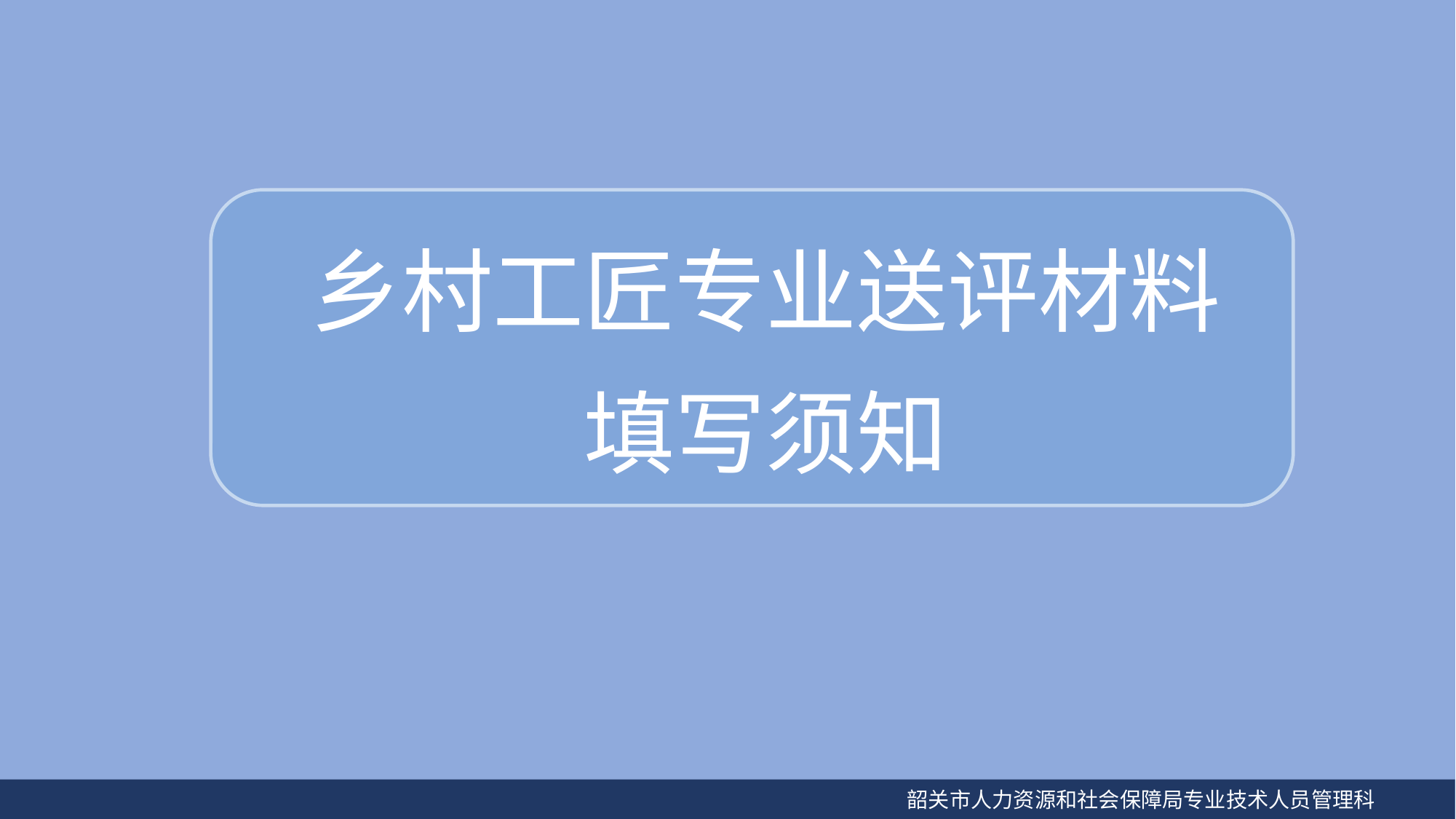

# 乡村工匠专业送评材料 填写须知

韶关市人力资源和社会保障局专业技术人员管理科